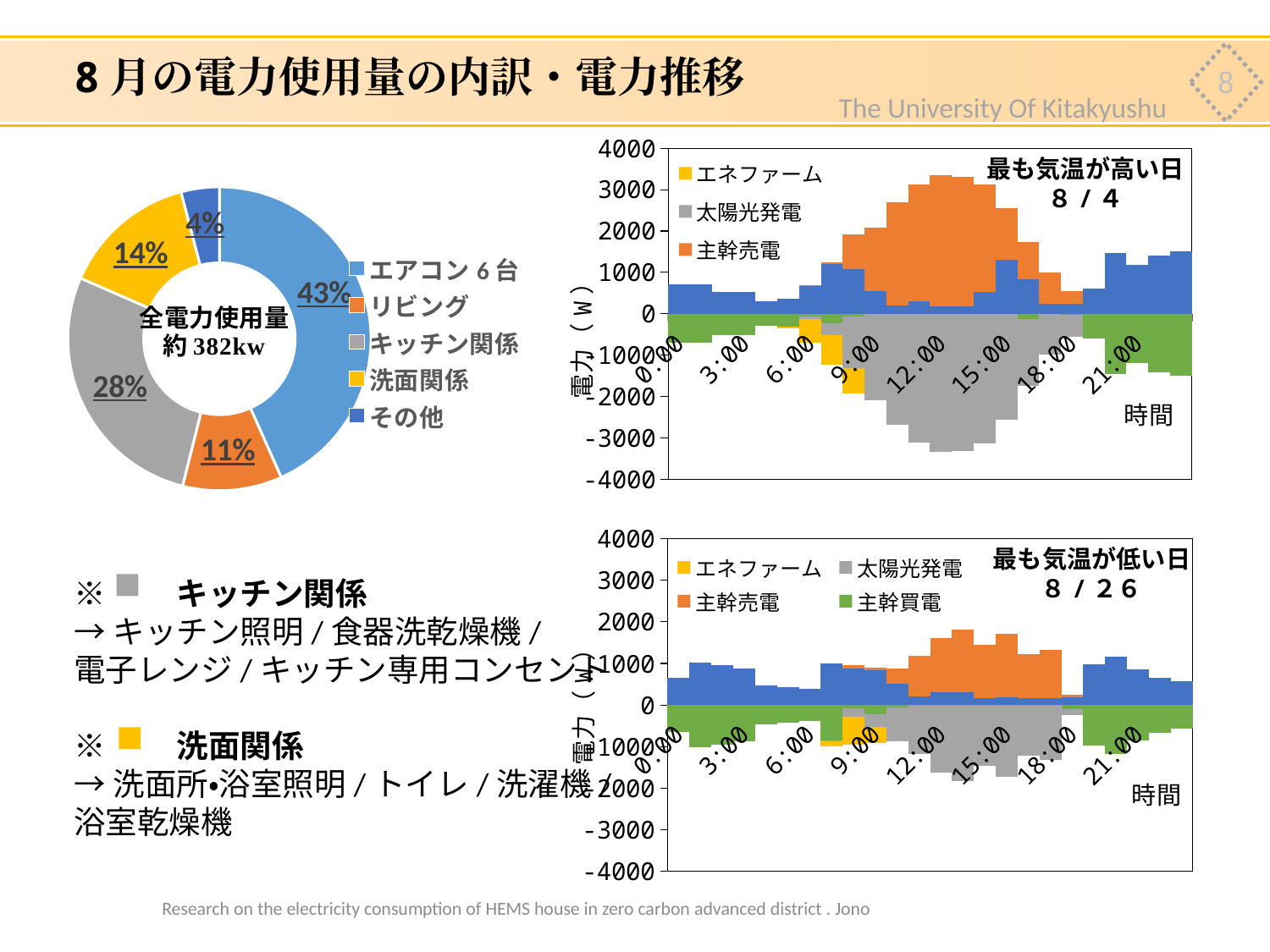

# 8月の電力使用量の内訳・電力推移

8
The University Of Kitakyushu

### Chart

| Category | 使用電力量 | 主幹買電 | 主幹売電 | 太陽光発電 | エネファーム |
|---|---|---|---|---|---|
| 0 | 701.0 | -701.0 | 0.0 | 0.0 | 0.0 |
| 4.1666666666666699E-2 | 702.0 | -702.0 | 0.0 | 0.0 | 0.0 |
| 8.3333333333333301E-2 | 525.0 | -525.0 | 0.0 | 0.0 | 0.0 |
| 0.125 | 524.0 | -524.0 | 0.0 | 0.0 | 0.0 |
| 0.16666666666666699 | 296.0 | -296.0 | 0.0 | 0.0 | 0.0 |
| 0.20833333333333301 | 357.0 | -311.0 | 0.0 | 0.0 | -46.0 |
| 0.25 | 673.0 | -64.0 | 19.0 | -72.0 | -556.0 |
| 0.29166666666666702 | 1203.0 | -225.0 | 39.0 | -300.0 | -717.0 |
| 0.33333333333333298 | 1088.0 | -59.0 | 834.0 | -1251.0 | -612.0 |
| 0.375 | 546.0 | -8.0 | 1537.0 | -2075.0 | 0.0 |
| 0.41666666666666702 | 192.0 | 0.0 | 2503.0 | -2695.0 | 0.0 |
| 0.45833333333333298 | 296.0 | 0.0 | 2820.0 | -3116.0 | 0.0 |
| 0.5 | 172.0 | 0.0 | 3173.0 | -3345.0 | 0.0 |
| 0.54166666666666696 | 182.0 | 0.0 | 3132.0 | -3314.0 | 0.0 |
| 0.58333333333333304 | 520.0 | 0.0 | 2611.0 | -3131.0 | 0.0 |
| 0.625 | 1301.0 | -12.0 | 1253.0 | -2542.0 | 0.0 |
| 0.66666666666666696 | 836.0 | -132.0 | 901.0 | -1605.0 | 0.0 |
| 0.70833333333333304 | 238.0 | -2.0 | 758.0 | -994.0 | 0.0 |
| 0.75 | 238.0 | -27.0 | 319.0 | -530.0 | 0.0 |
| 0.79166666666666696 | 604.0 | -604.0 | 0.0 | 0.0 | 0.0 |
| 0.83333333333333304 | 1465.0 | -1465.0 | 0.0 | 0.0 | 0.0 |
| 0.875 | 1190.0 | -1190.0 | 0.0 | 0.0 | 0.0 |
| 0.91666666666666696 | 1416.0 | -1416.0 | 0.0 | 0.0 | 0.0 |
| 0.95833333333333304 | 1501.0 | -1501.0 | 0.0 | 0.0 | 0.0 |
最も気温が高い日
８/４

### Chart

| Category |  |
|---|---|
| エアコン6台 | 165429.0 |
| リビング | 40497.0 |
| キッチン関係 | 105508.0 |
| 洗面関係 | 54923.0 |
| その他 | 15613.0 |

### Chart

| Category | 使用電力量 | 主幹買電 | 主幹売電 | 太陽光発電 | エネファーム |
|---|---|---|---|---|---|
| 0 | 657.0 | -657.0 | 0.0 | 0.0 | 0.0 |
| 4.1666666666666699E-2 | 1020.0 | -1020.0 | 0.0 | 0.0 | 0.0 |
| 8.3333333333333301E-2 | 959.0 | -959.0 | 0.0 | 0.0 | 0.0 |
| 0.125 | 877.0 | -877.0 | 0.0 | 0.0 | 0.0 |
| 0.16666666666666699 | 468.0 | -468.0 | 0.0 | 0.0 | 0.0 |
| 0.20833333333333301 | 424.0 | -424.0 | 0.0 | 0.0 | 0.0 |
| 0.25 | 393.0 | -393.0 | 0.0 | 0.0 | 0.0 |
| 0.29166666666666702 | 998.0 | -852.0 | 0.0 | -14.0 | -132.0 |
| 0.33333333333333298 | 885.0 | -84.0 | 67.0 | -200.0 | -668.0 |
| 0.375 | 839.0 | -218.0 | 66.0 | -303.0 | -384.0 |
| 0.41666666666666702 | 510.0 | -49.0 | 369.0 | -830.0 | 0.0 |
| 0.45833333333333298 | 206.0 | 0.0 | 969.0 | -1175.0 | 0.0 |
| 0.5 | 305.0 | 0.0 | 1313.0 | -1618.0 | 0.0 |
| 0.54166666666666696 | 303.0 | 0.0 | 1522.0 | -1825.0 | 0.0 |
| 0.58333333333333304 | 167.0 | 0.0 | 1288.0 | -1455.0 | 0.0 |
| 0.625 | 176.0 | 0.0 | 1544.0 | -1720.0 | 0.0 |
| 0.66666666666666696 | 159.0 | 0.0 | 1064.0 | -1223.0 | 0.0 |
| 0.70833333333333304 | 167.0 | 0.0 | 1153.0 | -1320.0 | 0.0 |
| 0.75 | 180.0 | -99.0 | 71.0 | -152.0 | 0.0 |
| 0.79166666666666696 | 978.0 | -978.0 | 0.0 | 0.0 | 0.0 |
| 0.83333333333333304 | 1170.0 | -1170.0 | 0.0 | 0.0 | 0.0 |
| 0.875 | 849.0 | -849.0 | 0.0 | 0.0 | 0.0 |
| 0.91666666666666696 | 660.0 | -660.0 | 0.0 | 0.0 | 0.0 |
| 0.95833333333333304 | 577.0 | -577.0 | 0.0 | 0.0 | 0.0 |
※　　キッチン関係
→キッチン照明/食器洗乾燥機/
電子レンジ/キッチン専用コンセント

※　　洗面関係
→洗面所・浴室照明/トイレ/洗濯機/
浴室乾燥機
最も気温が低い日
８/２６

Research on the electricity consumption of HEMS house in zero carbon advanced district . Jono